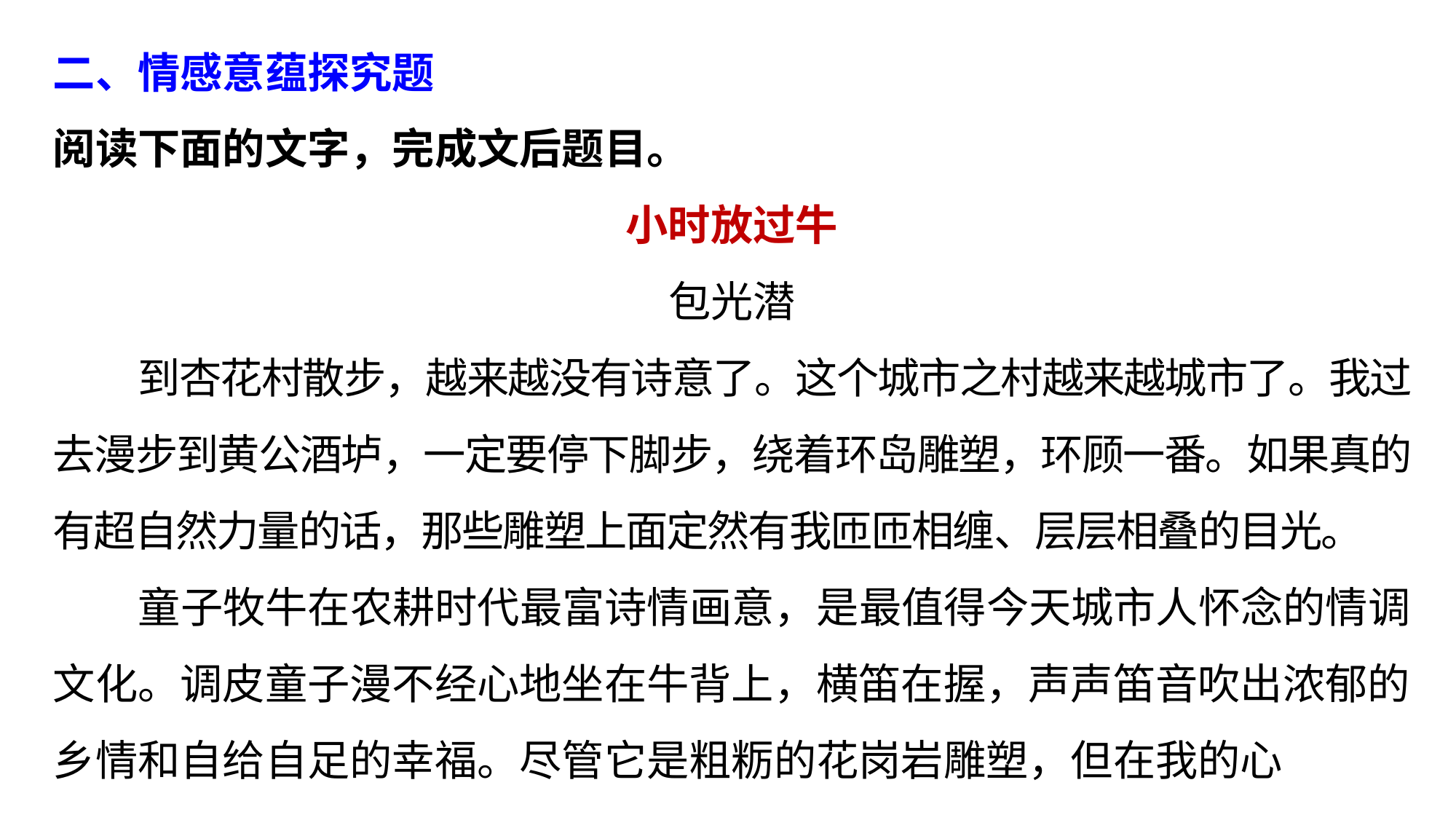

二、情感意蕴探究题
阅读下面的文字，完成文后题目。
小时放过牛
包光潜
到杏花村散步，越来越没有诗意了。这个城市之村越来越城市了。我过去漫步到黄公酒垆，一定要停下脚步，绕着环岛雕塑，环顾一番。如果真的有超自然力量的话，那些雕塑上面定然有我匝匝相缠、层层相叠的目光。
童子牧牛在农耕时代最富诗情画意，是最值得今天城市人怀念的情调文化。调皮童子漫不经心地坐在牛背上，横笛在握，声声笛音吹出浓郁的乡情和自给自足的幸福。尽管它是粗粝的花岗岩雕塑，但在我的心